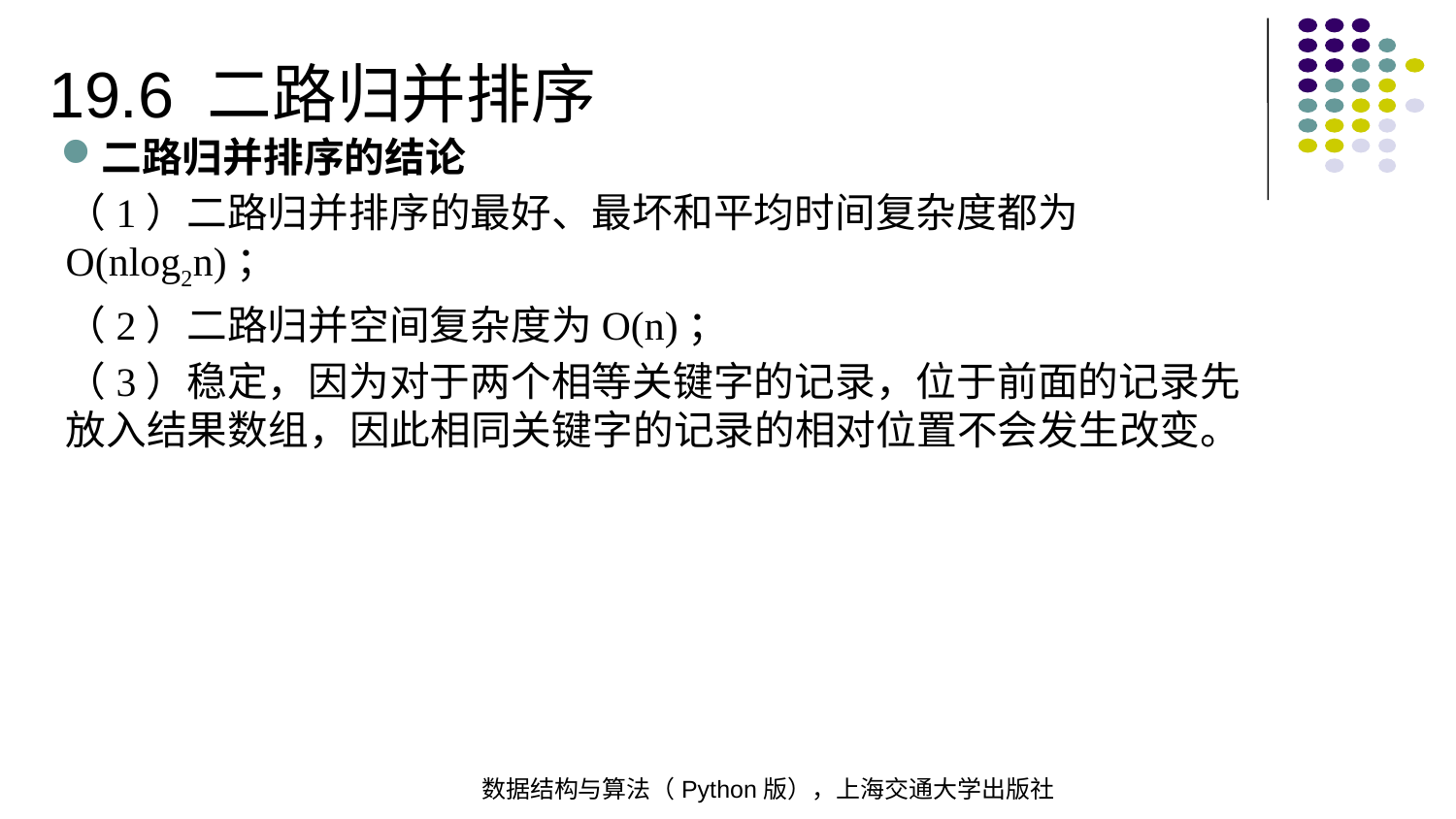

19.6 二路归并排序
二路归并排序的结论
（1）二路归并排序的最好、最坏和平均时间复杂度都为O(nlog2n)；
（2）二路归并空间复杂度为O(n)；
（3）稳定，因为对于两个相等关键字的记录，位于前面的记录先放入结果数组，因此相同关键字的记录的相对位置不会发生改变。